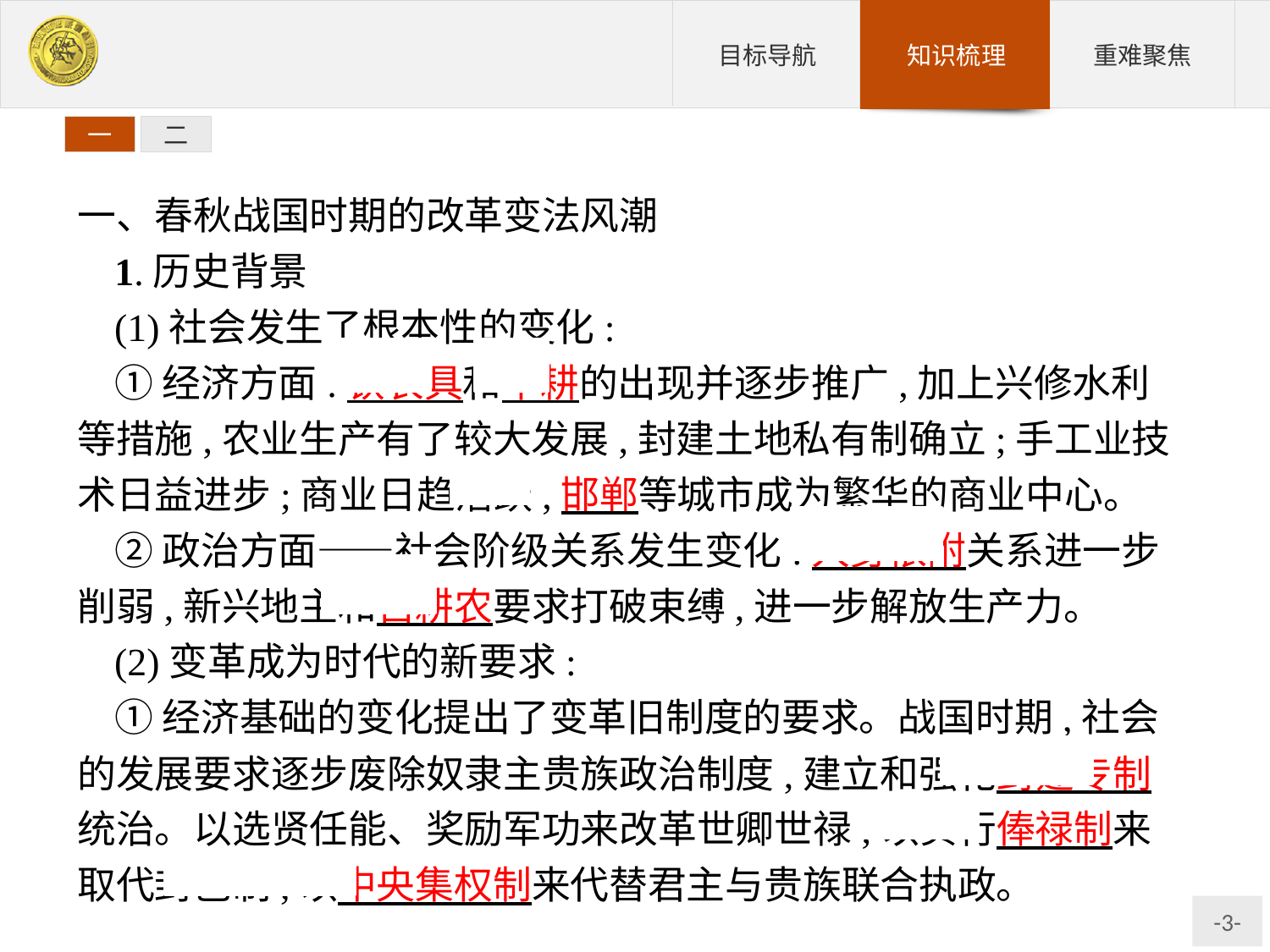

一
二
一、春秋战国时期的改革变法风潮
1.历史背景
(1)社会发生了根本性的变化:
①经济方面:铁农具和牛耕的出现并逐步推广,加上兴修水利等措施,农业生产有了较大发展,封建土地私有制确立;手工业技术日益进步;商业日趋活跃,邯郸等城市成为繁华的商业中心。
②政治方面——社会阶级关系发生变化:人身依附关系进一步削弱,新兴地主和自耕农要求打破束缚,进一步解放生产力。
(2)变革成为时代的新要求:
①经济基础的变化提出了变革旧制度的要求。战国时期,社会的发展要求逐步废除奴隶主贵族政治制度,建立和强化封建专制统治。以选贤任能、奖励军功来改革世卿世禄,以实行俸禄制来取代封邑制,以中央集权制来代替君主与贵族联合执政。